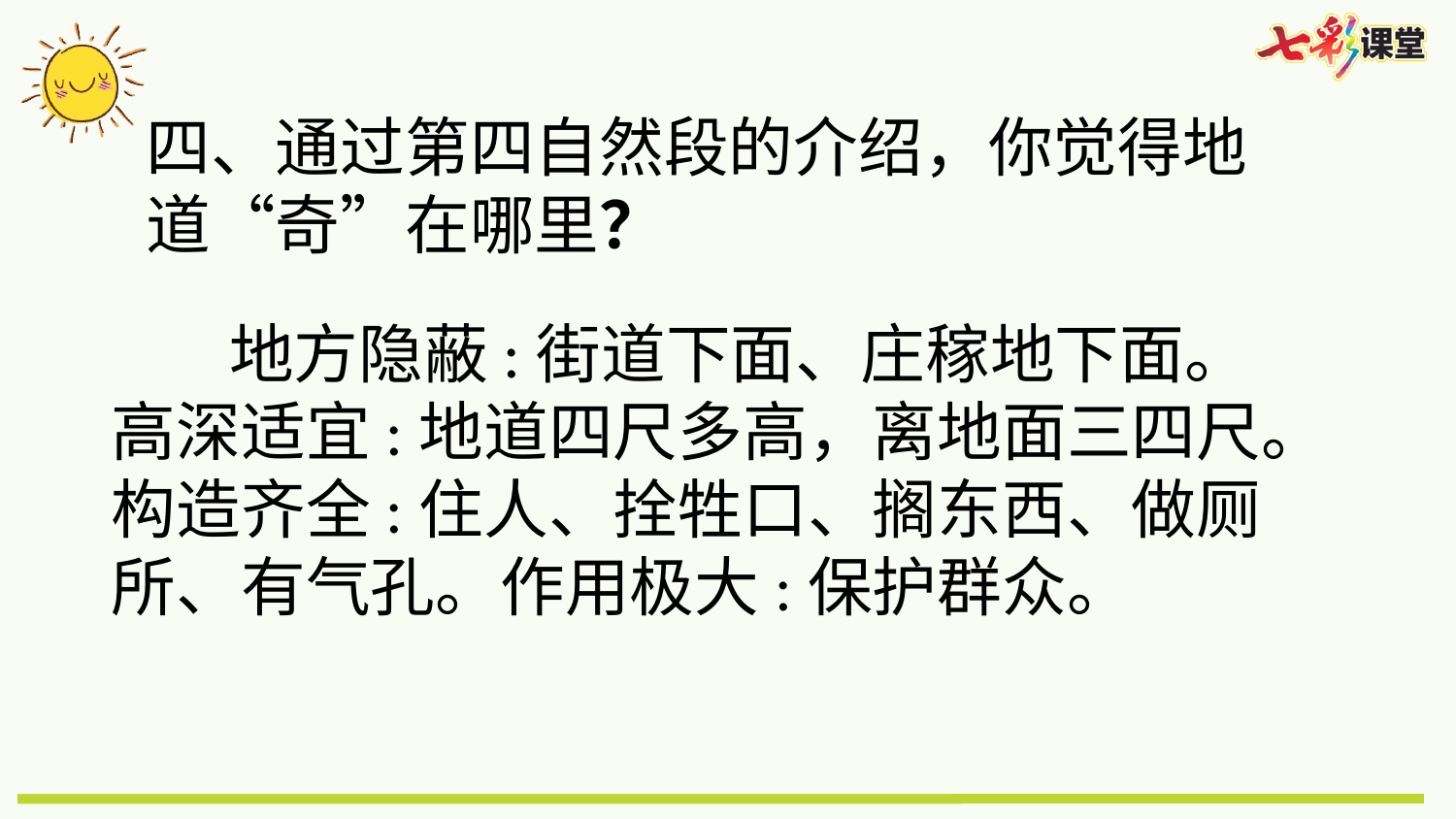

四、通过第四自然段的介绍，你觉得地道“奇”在哪里？
       地方隐蔽:街道下面、庄稼地下面。高深适宜:地道四尺多高，离地面三四尺。构造齐全:住人、拴牲口、搁东西、做厕所、有气孔。作用极大:保护群众。